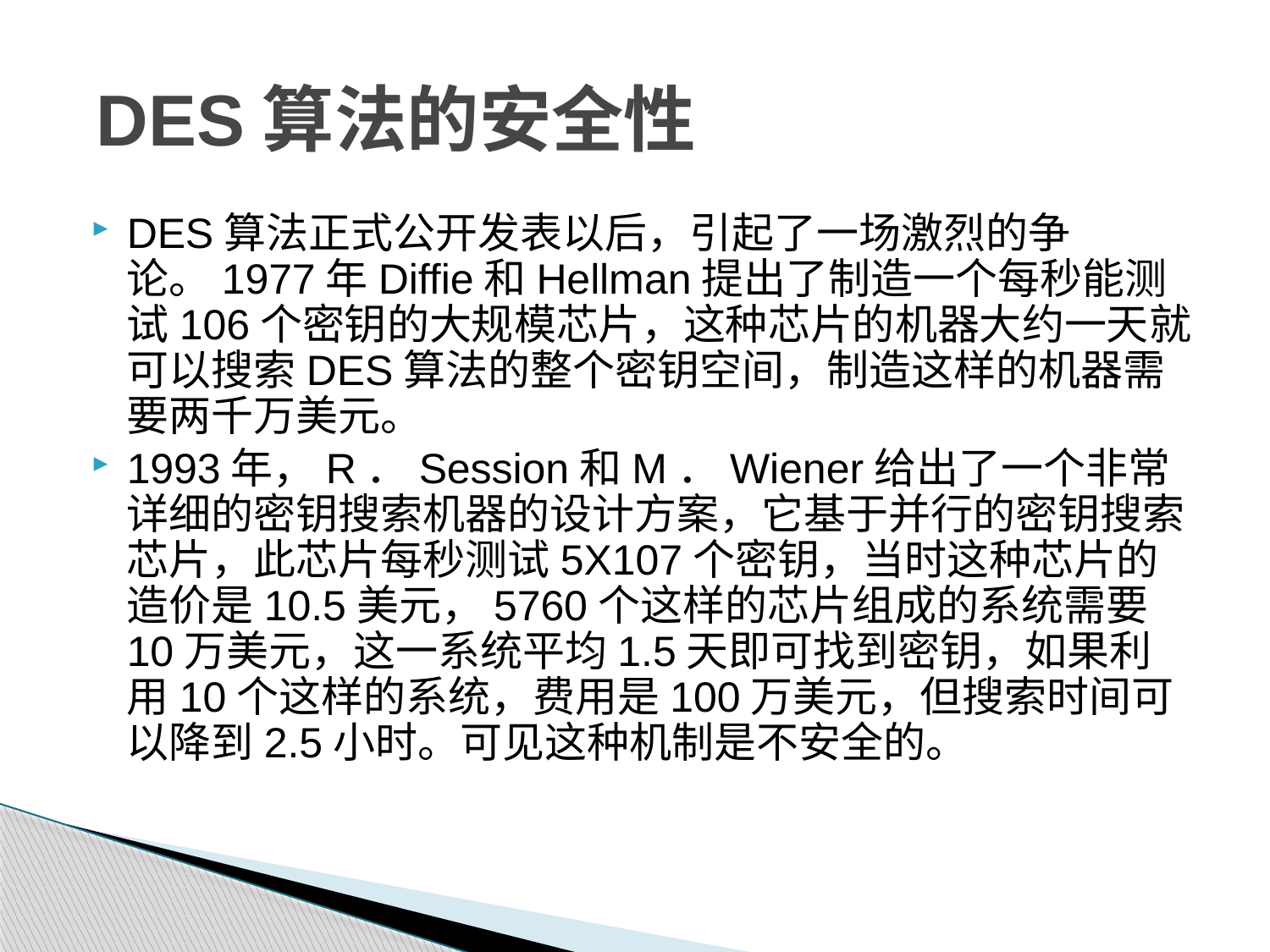

# DES算法的安全性
DES算法正式公开发表以后，引起了一场激烈的争论。1977年Diffie和Hellman提出了制造一个每秒能测试106个密钥的大规模芯片，这种芯片的机器大约一天就可以搜索DES算法的整个密钥空间，制造这样的机器需要两千万美元。
1993年，R．Session和M．Wiener给出了一个非常详细的密钥搜索机器的设计方案，它基于并行的密钥搜索芯片，此芯片每秒测试5Χ107个密钥，当时这种芯片的造价是10.5美元，5760个这样的芯片组成的系统需要10万美元，这一系统平均1.5天即可找到密钥，如果利用10个这样的系统，费用是100万美元，但搜索时间可以降到2.5小时。可见这种机制是不安全的。